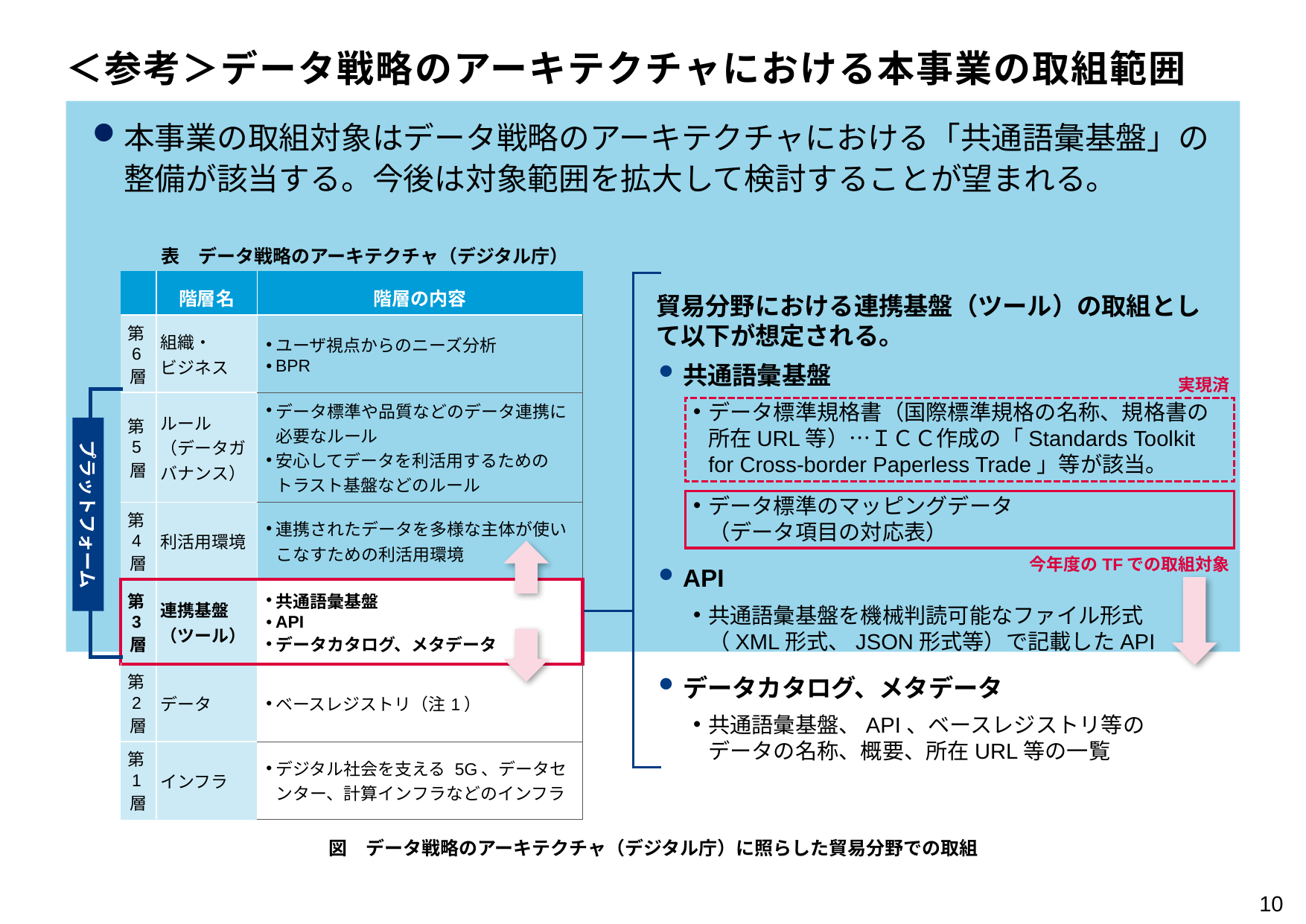

＜参考＞データ戦略のアーキテクチャにおける本事業の取組範囲

本事業の取組対象はデータ戦略のアーキテクチャにおける「共通語彙基盤」の整備が該当する。今後は対象範囲を拡大して検討することが望まれる。
表　データ戦略のアーキテクチャ（デジタル庁）
|  | 階層名 | 階層の内容 |
| --- | --- | --- |
| 第6層 | 組織・ ビジネス | ユーザ視点からのニーズ分析 BPR |
| 第5層 | ルール （データガバナンス） | データ標準や品質などのデータ連携に必要なルール 安心してデータを利活用するための トラスト基盤などのルール |
| 第4層 | 利活用環境 | 連携されたデータを多様な主体が使いこなすための利活用環境 |
| 第3層 | 連携基盤（ツール） | 共通語彙基盤 API データカタログ、メタデータ |
| 第2層 | データ | ベースレジストリ（注1） |
| 第1層 | インフラ | デジタル社会を支える 5G、データセンター、計算インフラなどのインフラ |

貿易分野における連携基盤（ツール）の取組として以下が想定される。
共通語彙基盤
データ標準規格書（国際標準規格の名称、規格書の所在URL等）…ＩＣＣ作成の「Standards Toolkit for Cross-border Paperless Trade」等が該当。
データ標準のマッピングデータ
（データ項目の対応表）
API
共通語彙基盤を機械判読可能なファイル形式
（XML形式、JSON形式等）で記載したAPI
データカタログ、メタデータ
共通語彙基盤、API、ベースレジストリ等の
データの名称、概要、所在URL等の一覧
実現済

今年度のTFでの取組対象

プラットフォーム

図　データ戦略のアーキテクチャ（デジタル庁）に照らした貿易分野での取組
10